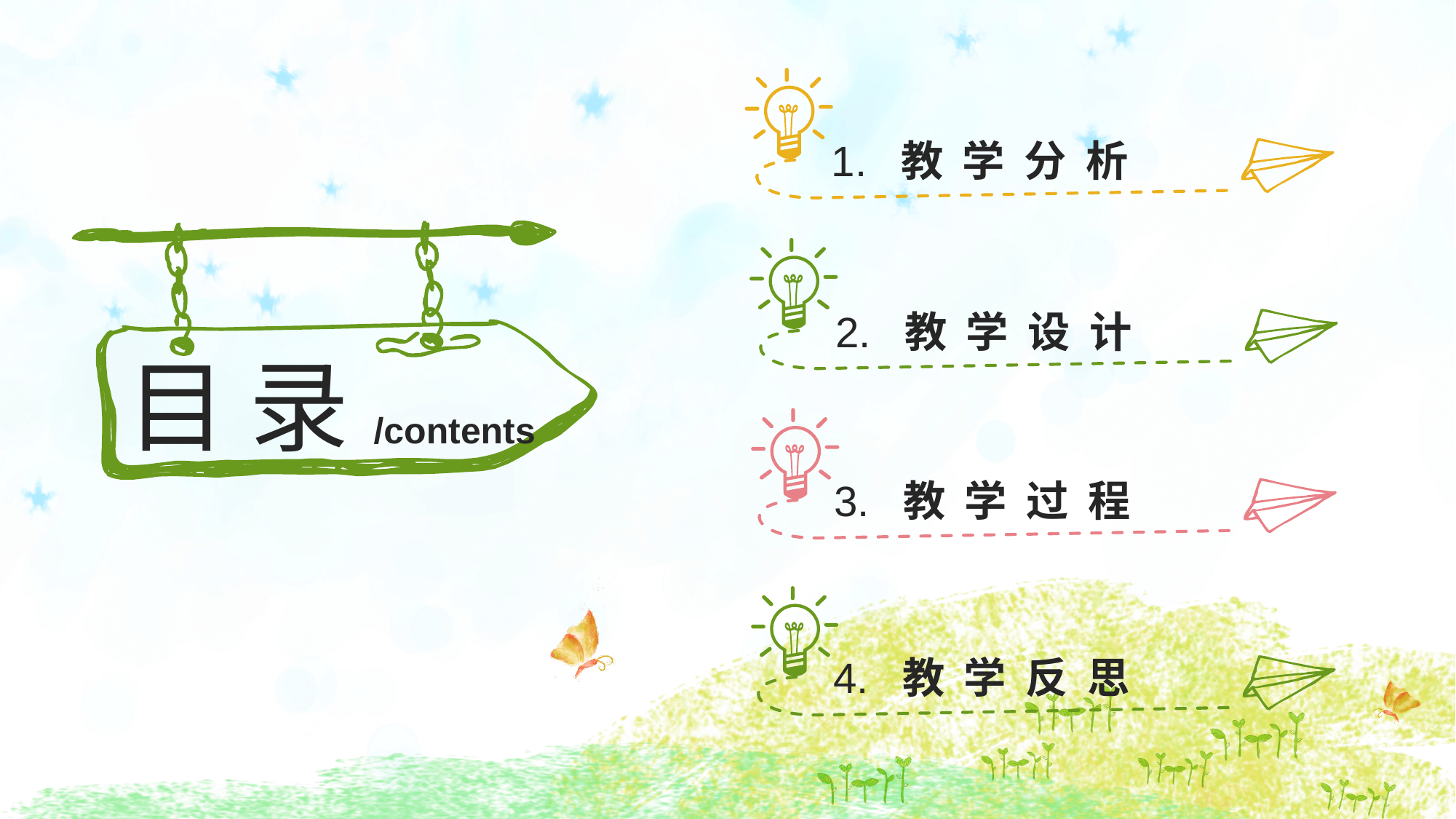

1.  教  学  分  析

2.  教  学  设  计

目 录/contents

3.  教  学  过  程

4.  教  学  反  思